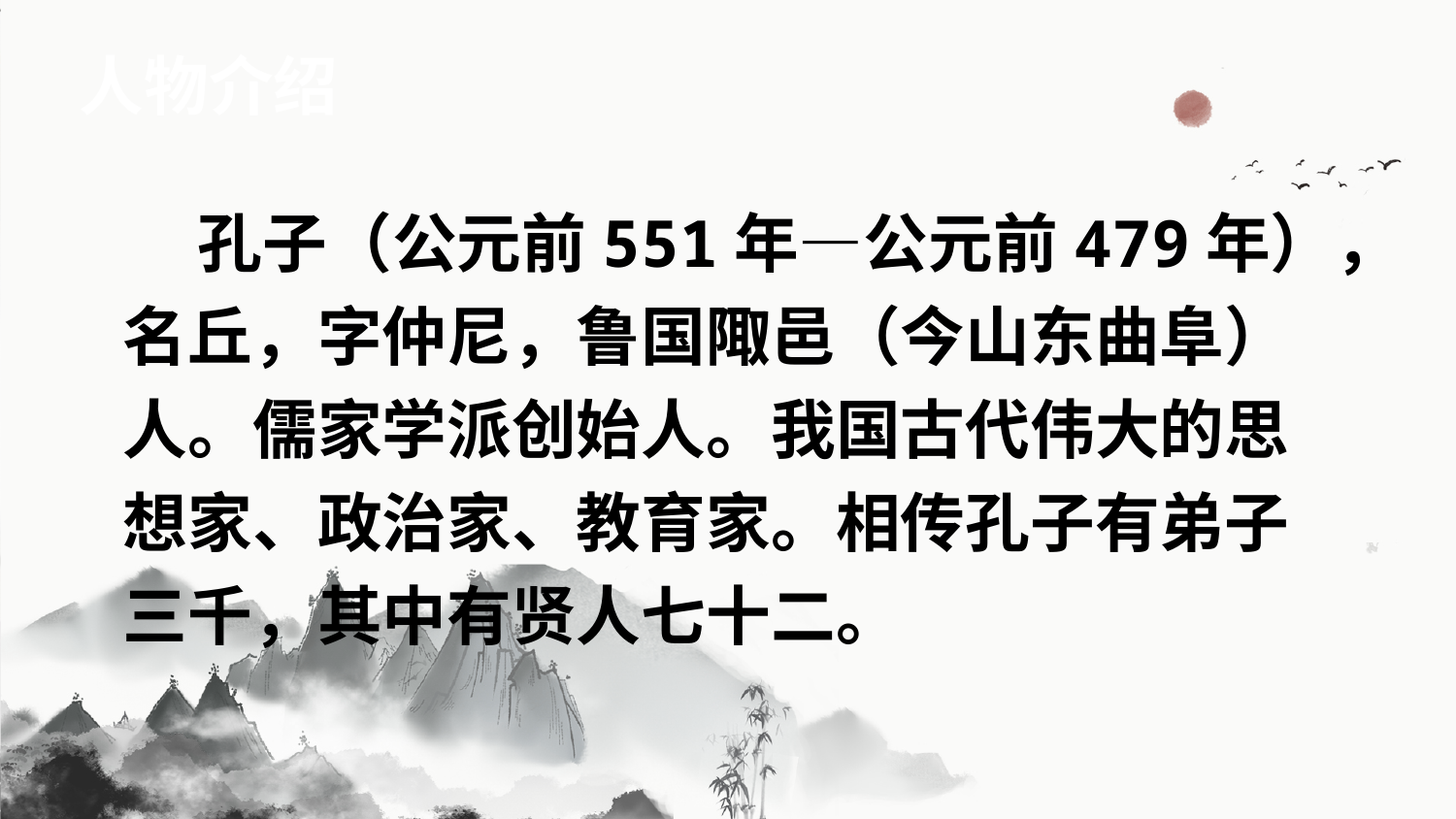

人物介绍
    孔子（公元前551年—公元前479年），名丘，字仲尼，鲁国陬邑（今山东曲阜）人。儒家学派创始人。我国古代伟大的思想家、政治家、教育家。相传孔子有弟子三千，其中有贤人七十二。